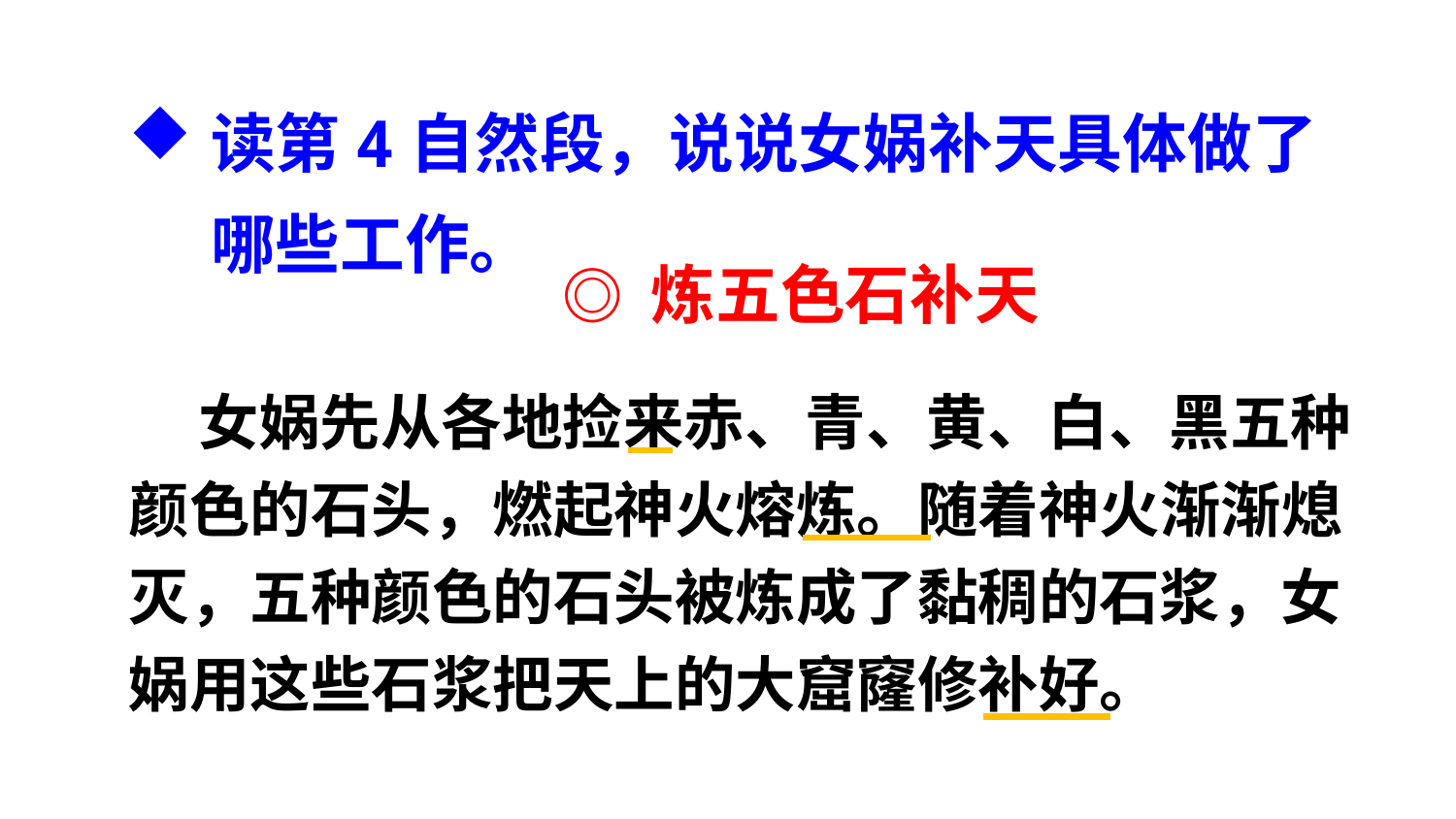

读第4自然段，说说女娲补天具体做了哪些工作。
◎ 炼五色石补天
    女娲先从各地捡来赤、青、黄、白、黑五种颜色的石头，燃起神火熔炼。随着神火渐渐熄灭，五种颜色的石头被炼成了黏稠的石浆，女娲用这些石浆把天上的大窟窿修补好。